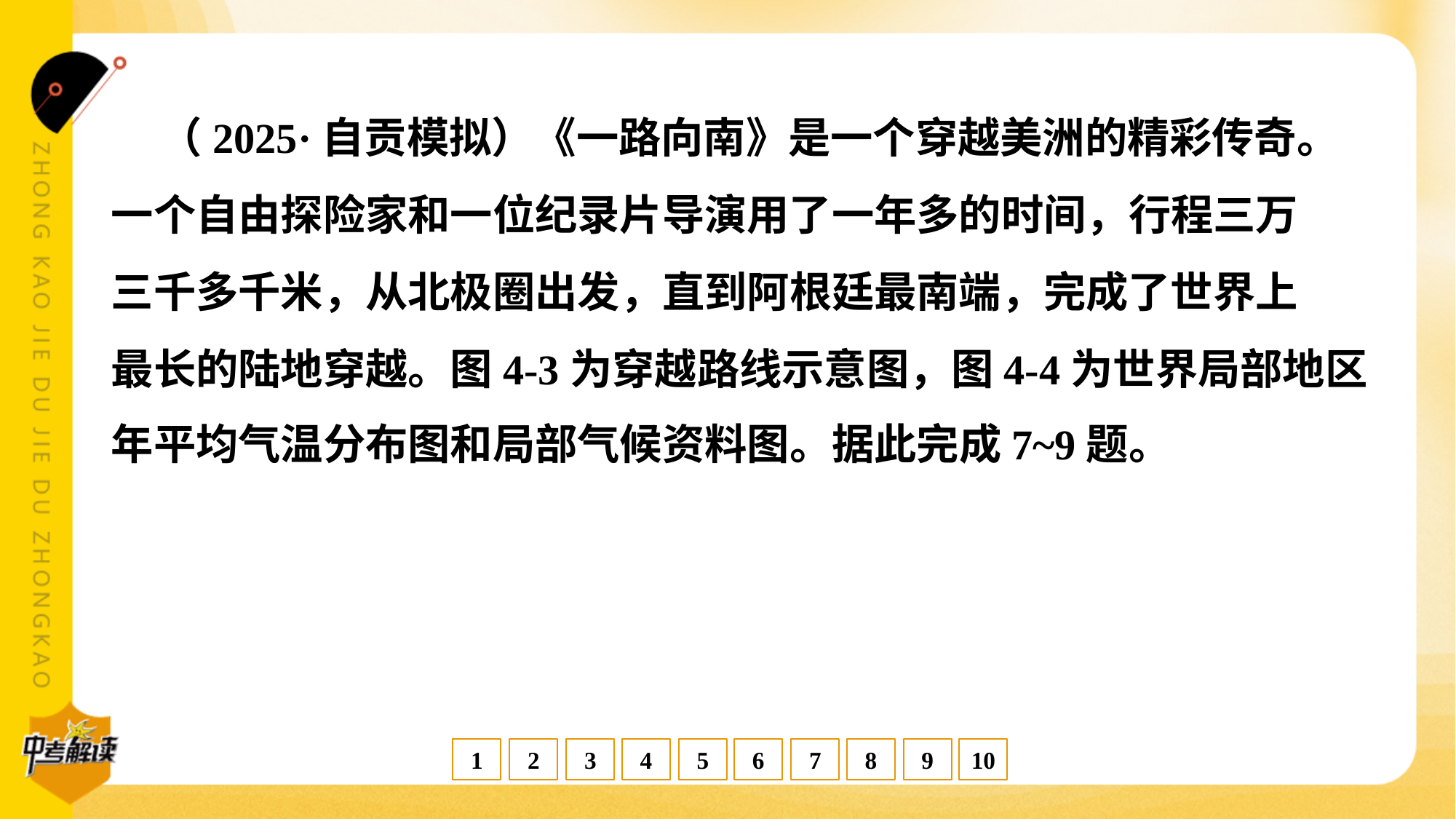

（2025·自贡模拟）《一路向南》是一个穿越美洲的精彩传奇。
一个自由探险家和一位纪录片导演用了一年多的时间，行程三万
三千多千米，从北极圈出发，直到阿根廷最南端，完成了世界上
最长的陆地穿越。图4-3为穿越路线示意图，图4-4为世界局部地区
年平均气温分布图和局部气候资料图。据此完成7~9题。